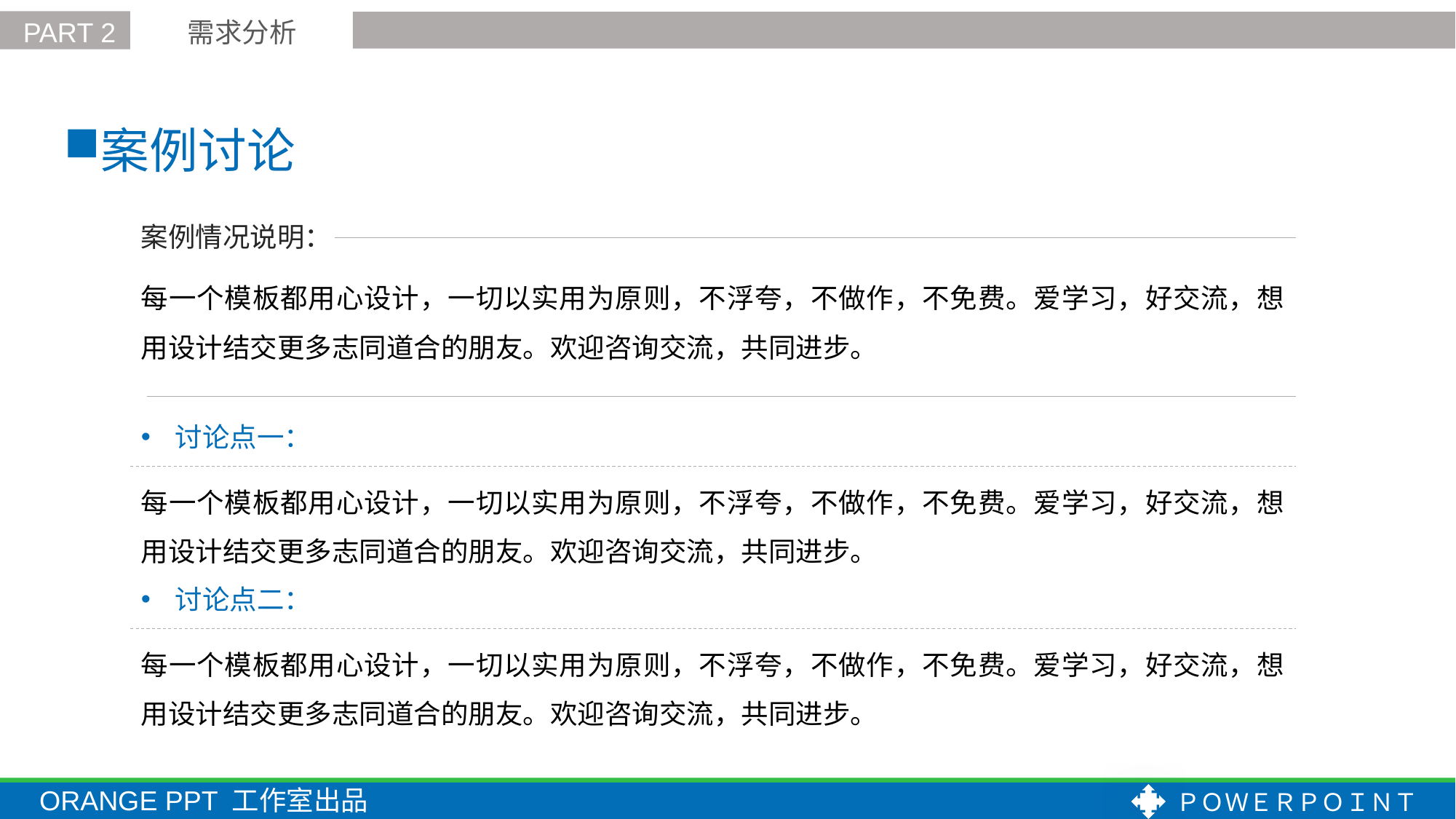

需求分析
PART 2
案例讨论
案例情况说明：
每一个模板都用心设计，一切以实用为原则，不浮夸，不做作，不免费。爱学习，好交流，想用设计结交更多志同道合的朋友。欢迎咨询交流，共同进步。
讨论点一：
每一个模板都用心设计，一切以实用为原则，不浮夸，不做作，不免费。爱学习，好交流，想用设计结交更多志同道合的朋友。欢迎咨询交流，共同进步。
讨论点二：
每一个模板都用心设计，一切以实用为原则，不浮夸，不做作，不免费。爱学习，好交流，想用设计结交更多志同道合的朋友。欢迎咨询交流，共同进步。